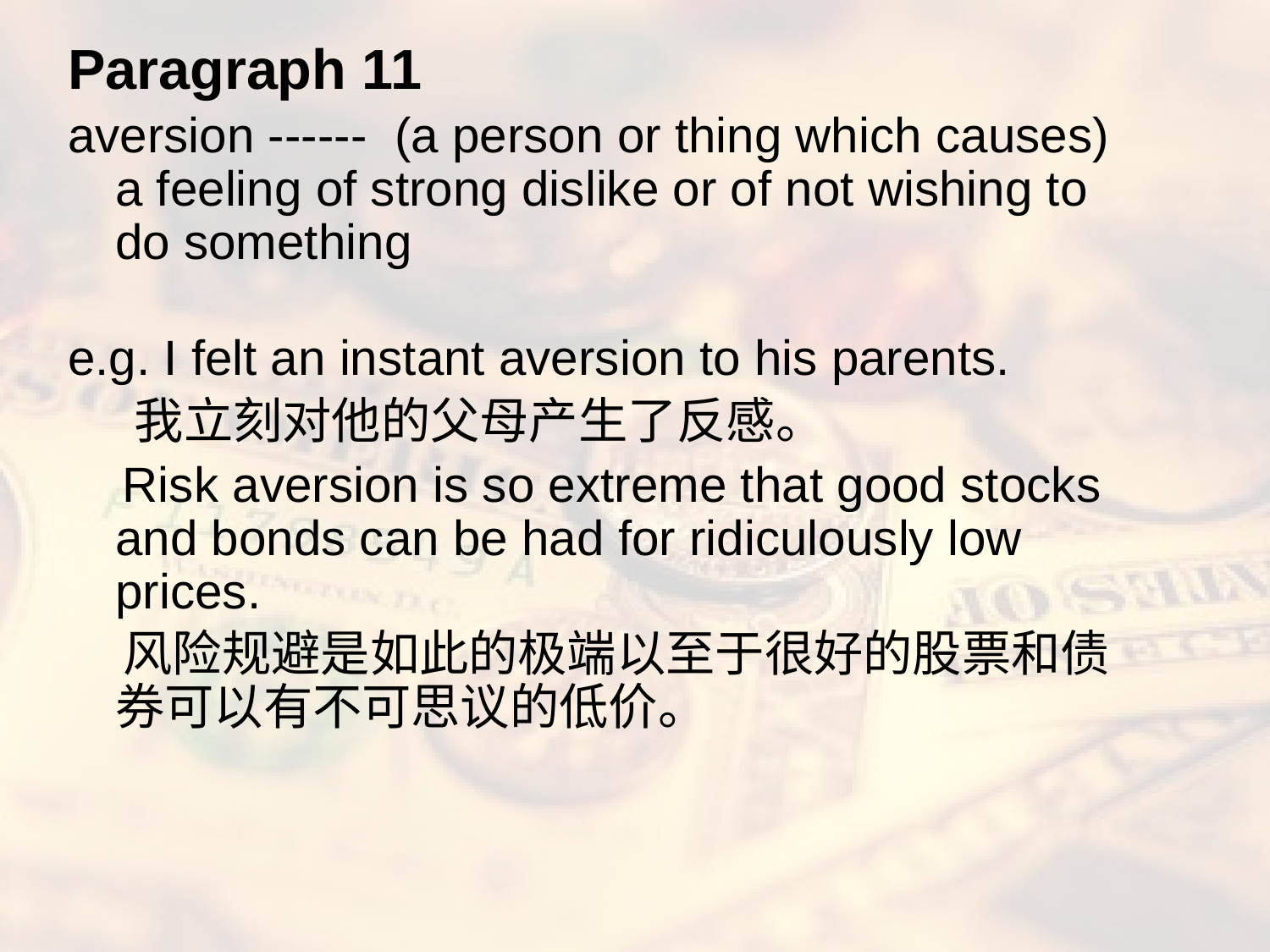

Paragraph 11
aversion ------  (a person or thing which causes) a feeling of strong dislike or of not wishing to do something
e.g. I felt an instant aversion to his parents.
     我立刻对他的父母产生了反感。
    Risk aversion is so extreme that good stocks and bonds can be had for ridiculously low prices.
    风险规避是如此的极端以至于很好的股票和债券可以有不可思议的低价。
#